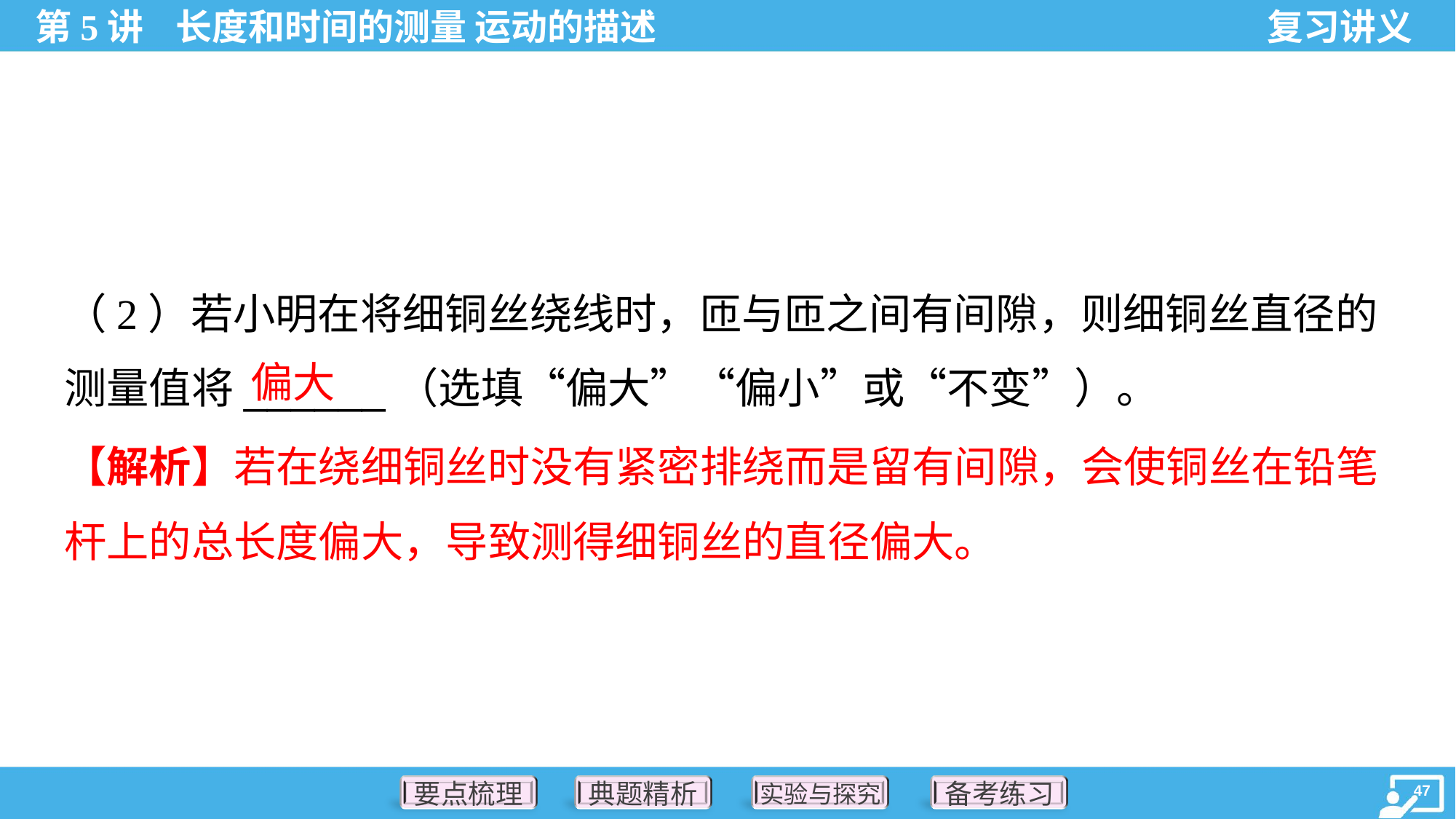

（2）若小明在将细铜丝绕线时，匝与匝之间有间隙，则细铜丝直径的
测量值将______（选填“偏大”“偏小”或“不变”）。
偏大
【解析】若在绕细铜丝时没有紧密排绕而是留有间隙，会使铜丝在铅笔
杆上的总长度偏大，导致测得细铜丝的直径偏大。